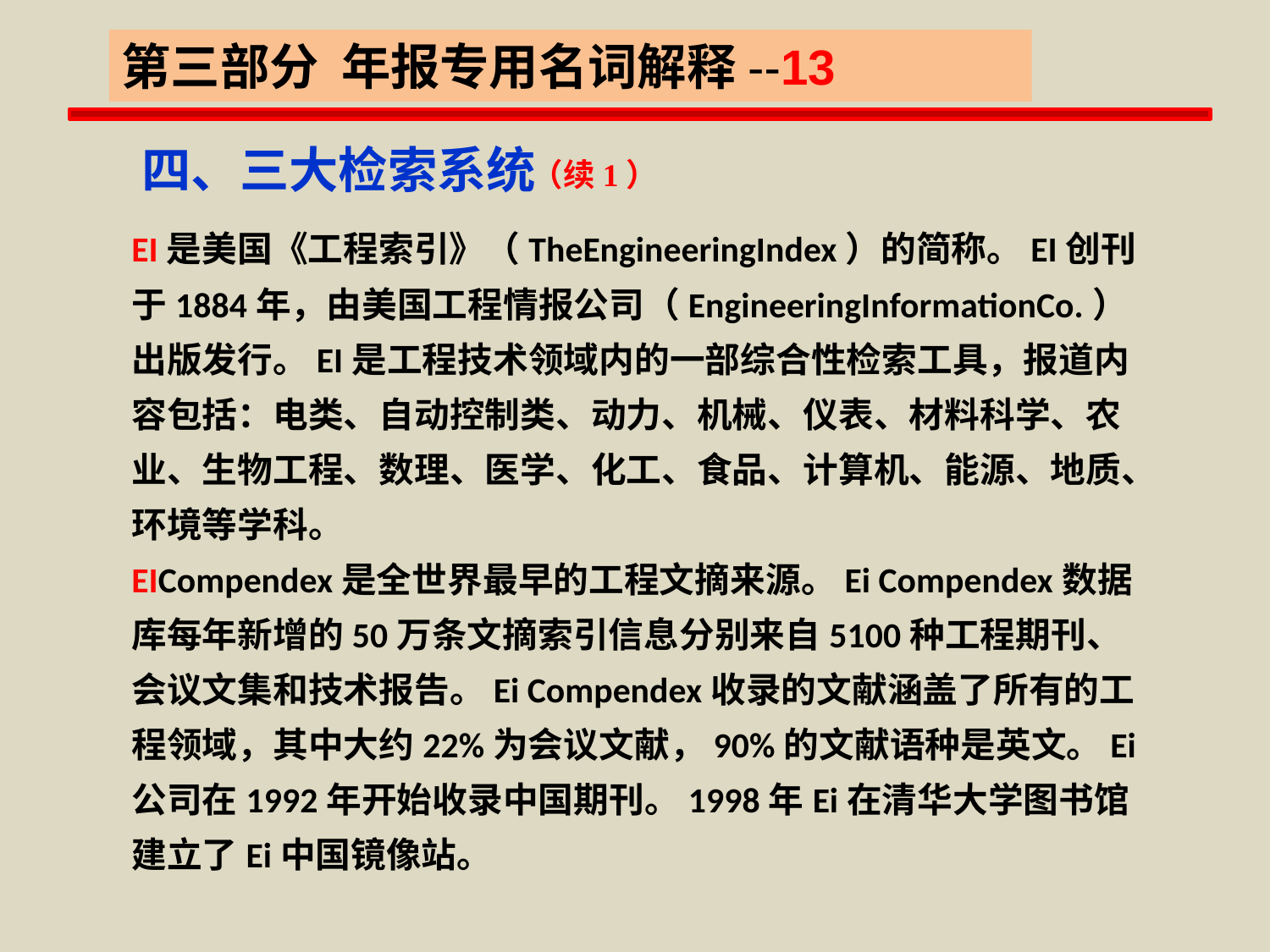

第三部分  年报专用名词解释--13

四、三大检索系统
（续1）

EI是美国《工程索引》（TheEngineeringIndex）的简称。EI创刊于1884年，由美国工程情报公司（EngineeringInformationCo.）出版发行。EI是工程技术领域内的一部综合性检索工具，报道内容包括：电类、自动控制类、动力、机械、仪表、材料科学、农业、生物工程、数理、医学、化工、食品、计算机、能源、地质、环境等学科。
EICompendex是全世界最早的工程文摘来源。Ei Compendex数据库每年新增的50万条文摘索引信息分别来自5100种工程期刊、会议文集和技术报告。Ei Compendex收录的文献涵盖了所有的工程领域，其中大约22%为会议文献，90%的文献语种是英文。Ei公司在1992年开始收录中国期刊。1998年Ei在清华大学图书馆建立了Ei中国镜像站。